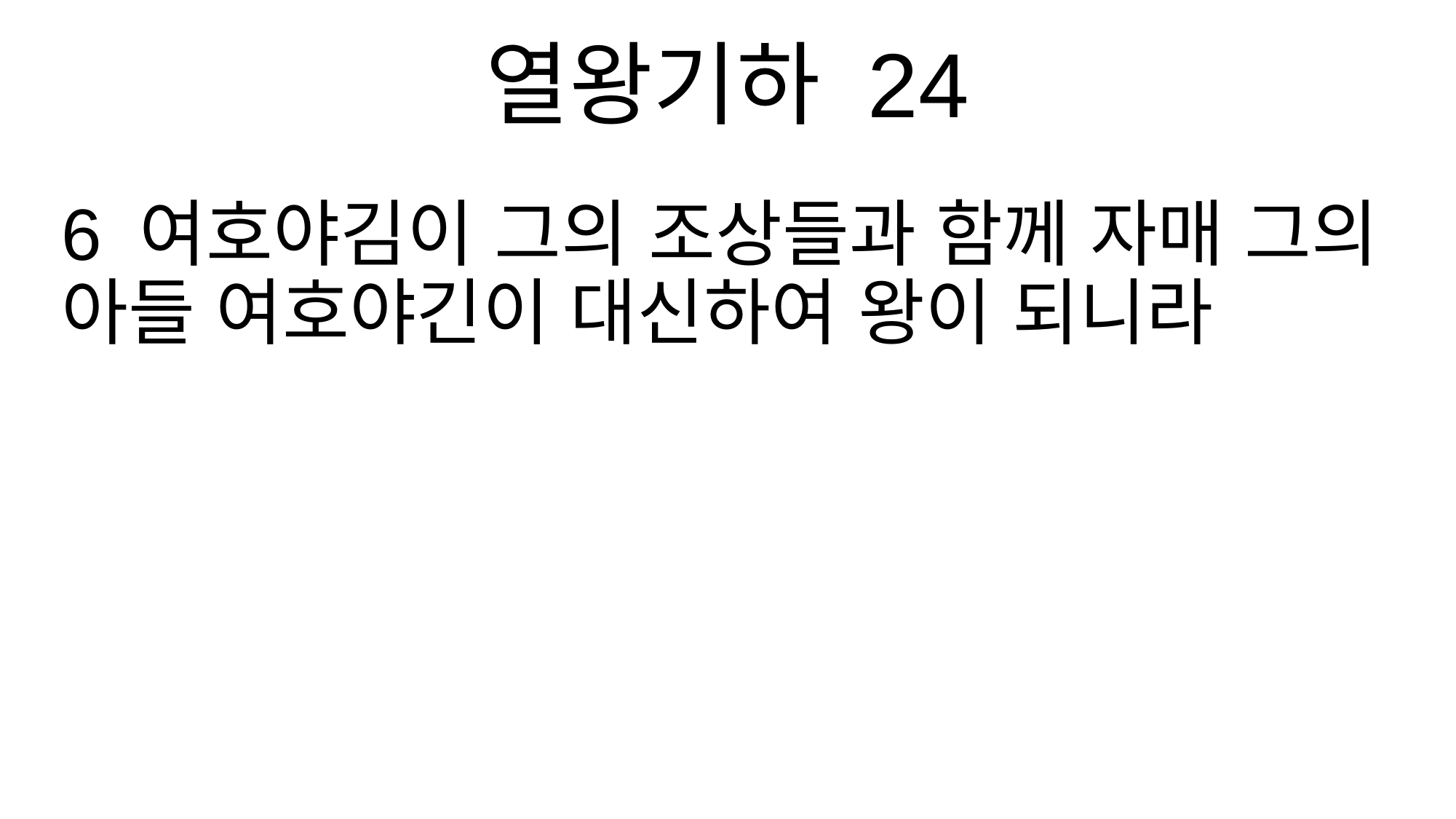

열왕기하 24
6 여호야김이 그의 조상들과 함께 자매 그의 아들 여호야긴이 대신하여 왕이 되니라